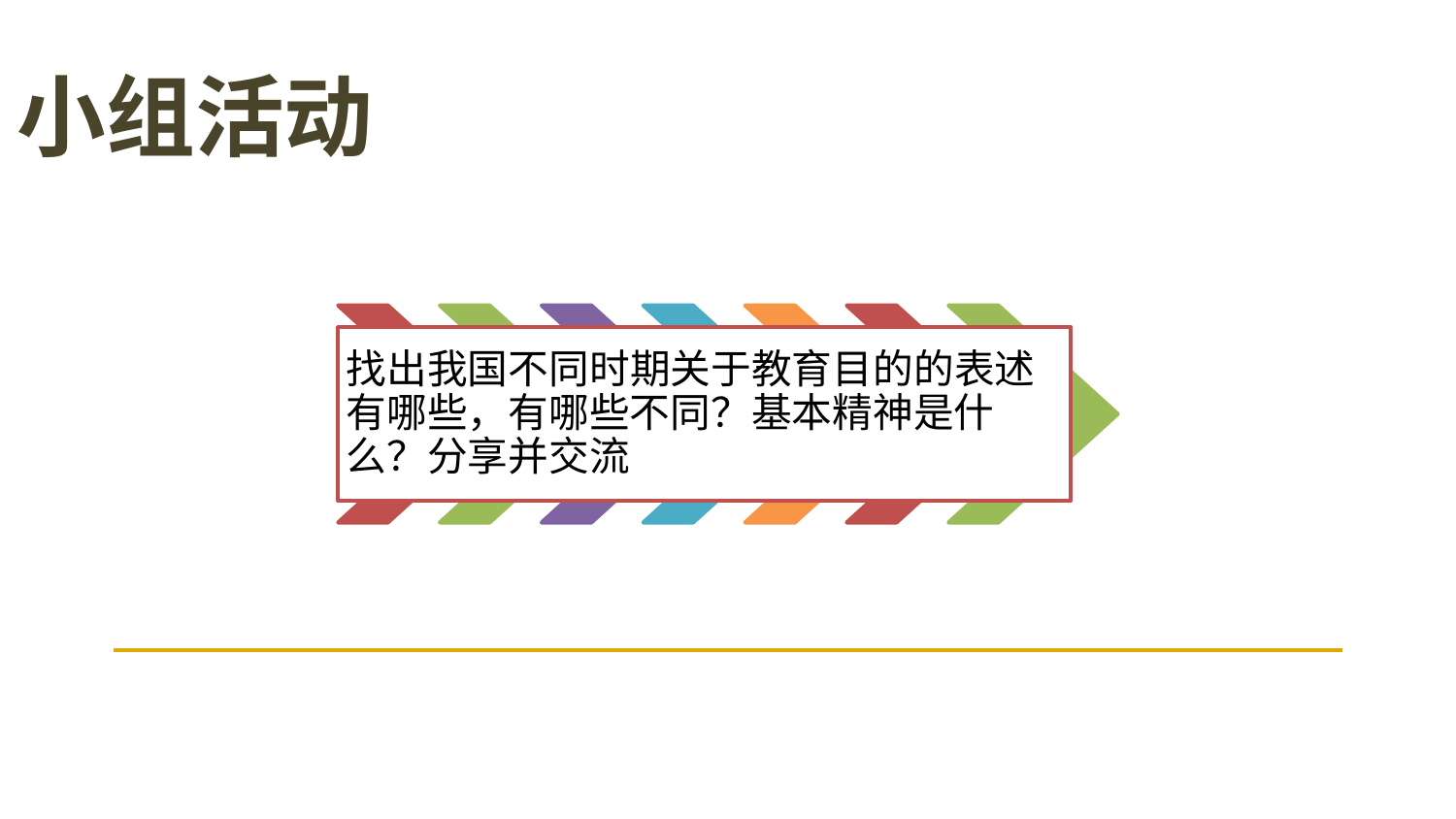

小组活动

找出我国不同时期关于教育目的的表述有哪些，有哪些不同？基本精神是什么？分享并交流